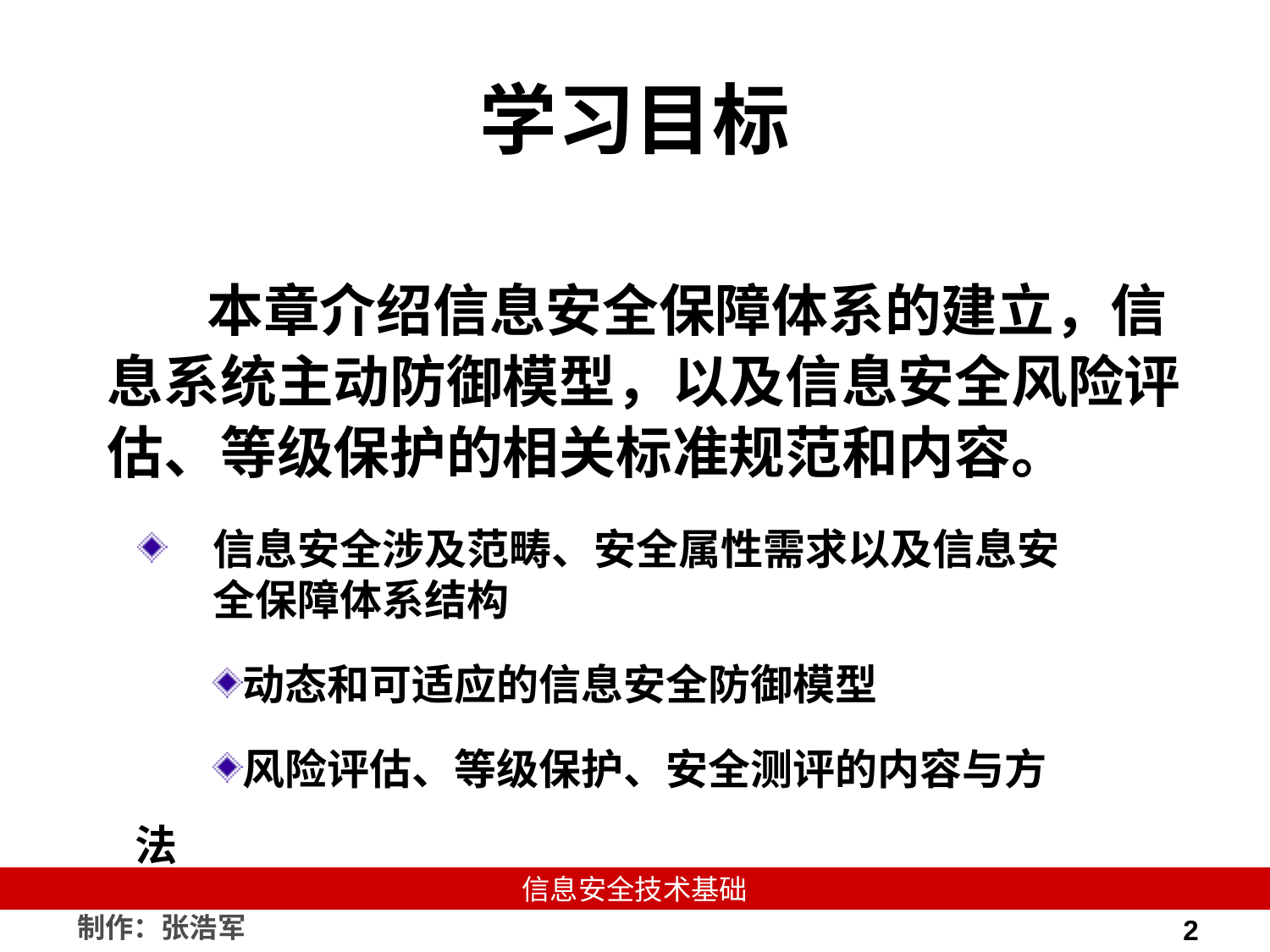

# 学习目标
本章介绍信息安全保障体系的建立，信息系统主动防御模型，以及信息安全风险评估、等级保护的相关标准规范和内容。
信息安全涉及范畴、安全属性需求以及信息安全保障体系结构
动态和可适应的信息安全防御模型
风险评估、等级保护、安全测评的内容与方法

2